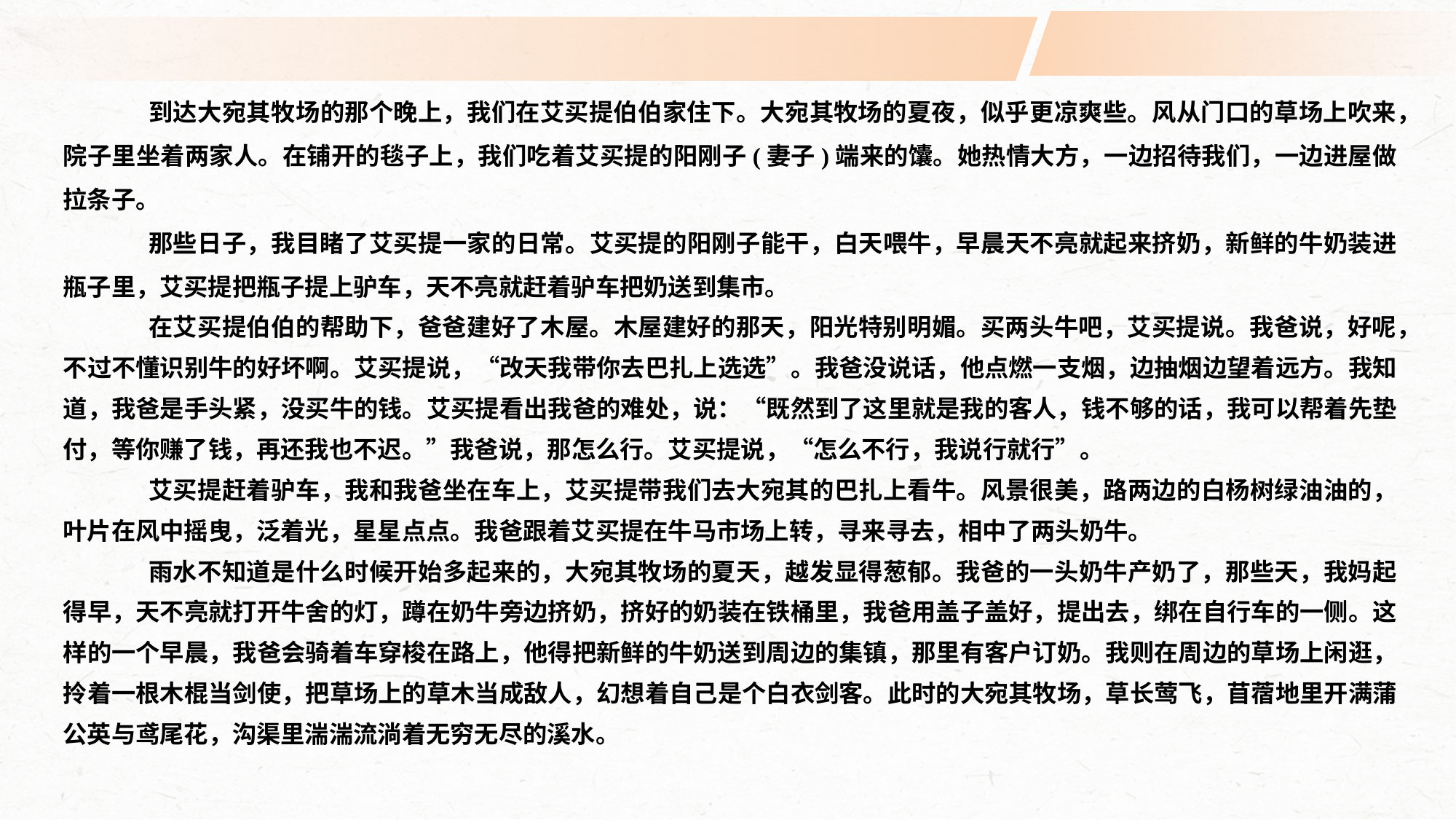

到达大宛其牧场的那个晚上，我们在艾买提伯伯家住下。大宛其牧场的夏夜，似乎更凉爽些。风从门口的草场上吹来，院子里坐着两家人。在铺开的毯子上，我们吃着艾买提的阳刚子(妻子)端来的馕。她热情大方，一边招待我们，一边进屋做拉条子。
那些日子，我目睹了艾买提一家的日常。艾买提的阳刚子能干，白天喂牛，早晨天不亮就起来挤奶，新鲜的牛奶装进瓶子里，艾买提把瓶子提上驴车，天不亮就赶着驴车把奶送到集市。
在艾买提伯伯的帮助下，爸爸建好了木屋。木屋建好的那天，阳光特别明媚。买两头牛吧，艾买提说。我爸说，好呢，不过不懂识别牛的好坏啊。艾买提说，“改天我带你去巴扎上选选”。我爸没说话，他点燃一支烟，边抽烟边望着远方。我知道，我爸是手头紧，没买牛的钱。艾买提看出我爸的难处，说：“既然到了这里就是我的客人，钱不够的话，我可以帮着先垫付，等你赚了钱，再还我也不迟。”我爸说，那怎么行。艾买提说，“怎么不行，我说行就行”。
艾买提赶着驴车，我和我爸坐在车上，艾买提带我们去大宛其的巴扎上看牛。风景很美，路两边的白杨树绿油油的，叶片在风中摇曳，泛着光，星星点点。我爸跟着艾买提在牛马市场上转，寻来寻去，相中了两头奶牛。
雨水不知道是什么时候开始多起来的，大宛其牧场的夏天，越发显得葱郁。我爸的一头奶牛产奶了，那些天，我妈起得早，天不亮就打开牛舍的灯，蹲在奶牛旁边挤奶，挤好的奶装在铁桶里，我爸用盖子盖好，提出去，绑在自行车的一侧。这样的一个早晨，我爸会骑着车穿梭在路上，他得把新鲜的牛奶送到周边的集镇，那里有客户订奶。我则在周边的草场上闲逛，拎着一根木棍当剑使，把草场上的草木当成敌人，幻想着自己是个白衣剑客。此时的大宛其牧场，草长莺飞，苜蓿地里开满蒲公英与鸢尾花，沟渠里湍湍流淌着无穷无尽的溪水。